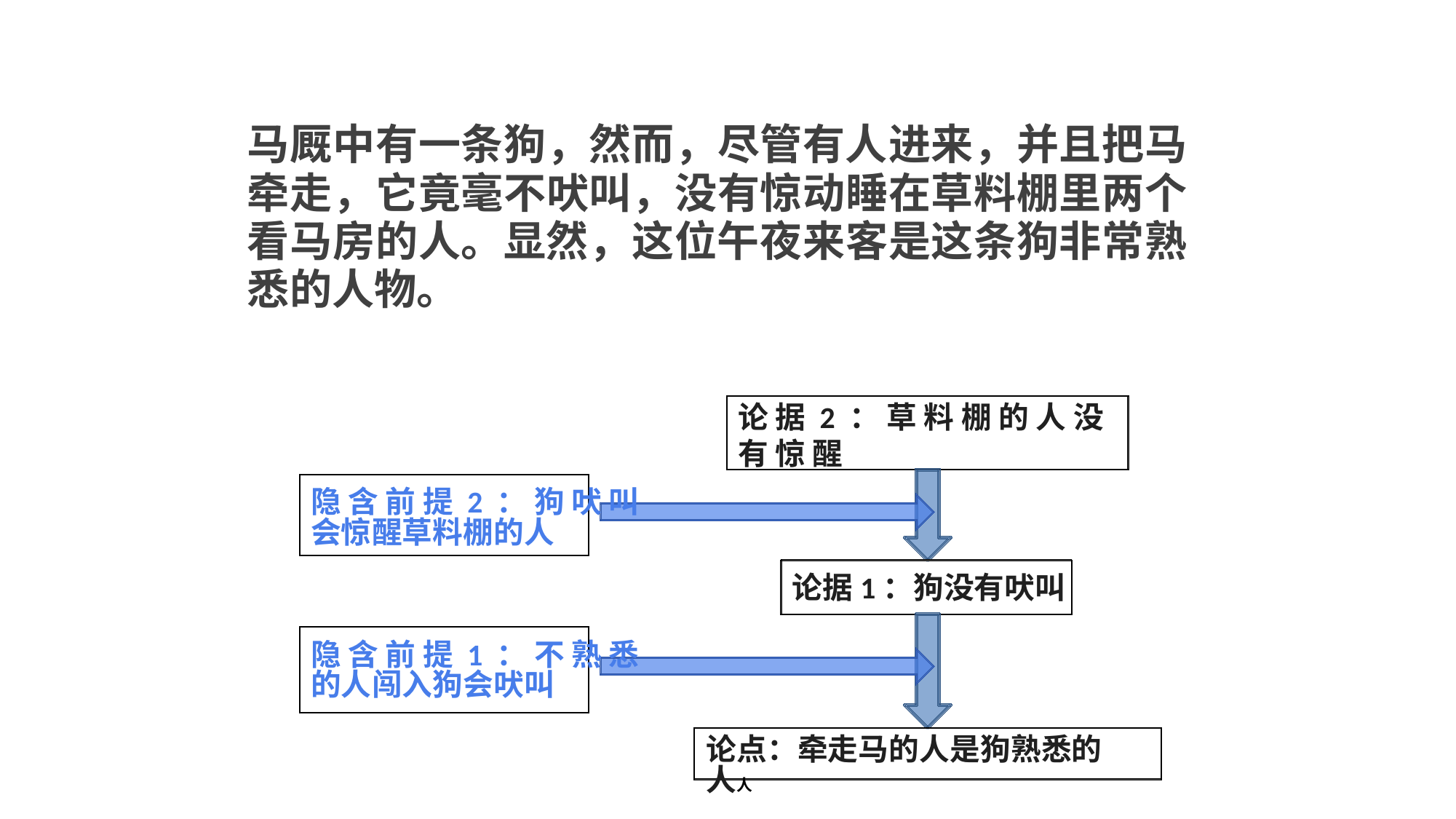

马厩中有一条狗，然而，尽管有人进来，并且把马 牵走，它竟毫不吠叫，没有惊动睡在草料棚里两个 看马房的人。显然，这位午夜来客是这条狗非常熟 悉的人物。
论 据 2 ： 草 料 棚 的 人 没 有 惊 醒
隐 含 前 提 2 ： 狗 吠 叫
会惊醒草料棚的人
论据1：狗没有吠叫
隐 含 前 提 1 ： 不 熟 悉
的人闯入狗会吠叫
论点：牵走马的人是狗熟悉的人人